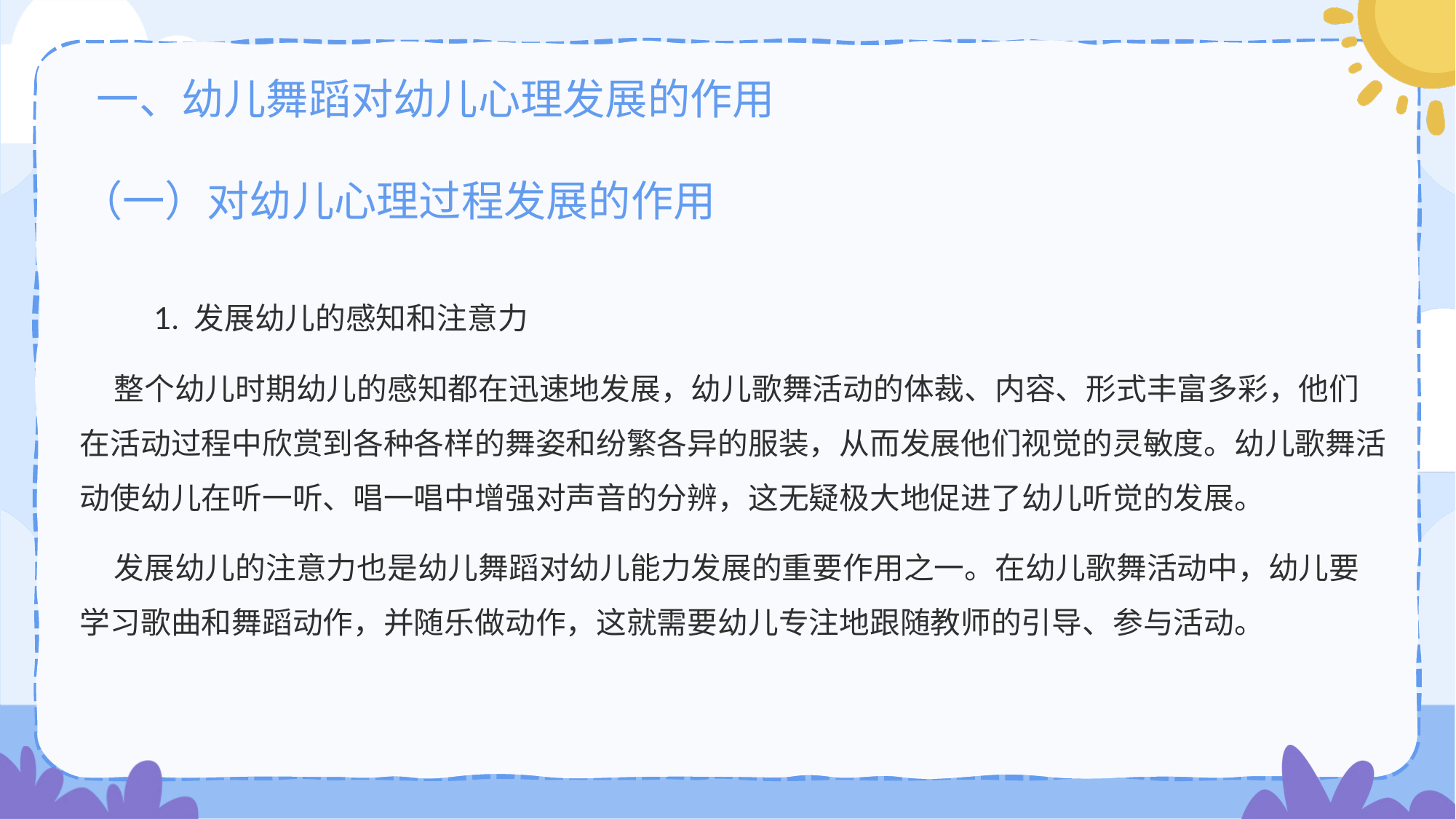

一、幼儿舞蹈对幼儿心理发展的作用
（一）对幼儿心理过程发展的作用
        1. 发展幼儿的感知和注意力
    整个幼儿时期幼儿的感知都在迅速地发展，幼儿歌舞活动的体裁、内容、形式丰富多彩，他们在活动过程中欣赏到各种各样的舞姿和纷繁各异的服装，从而发展他们视觉的灵敏度。幼儿歌舞活动使幼儿在听一听、唱一唱中增强对声音的分辨，这无疑极大地促进了幼儿听觉的发展。
    发展幼儿的注意力也是幼儿舞蹈对幼儿能力发展的重要作用之一。在幼儿歌舞活动中，幼儿要学习歌曲和舞蹈动作，并随乐做动作，这就需要幼儿专注地跟随教师的引导、参与活动。